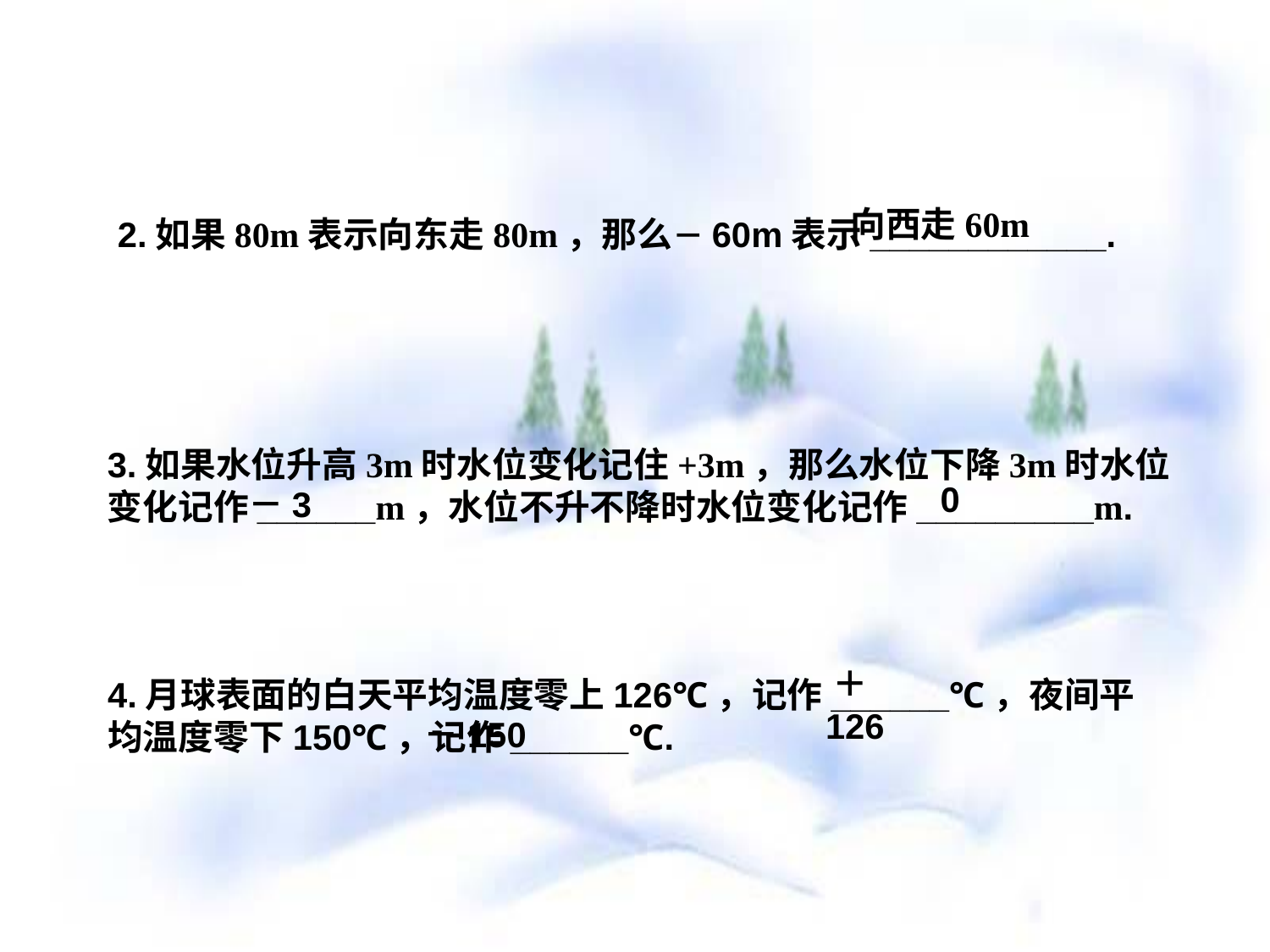

向西走60m
2.如果80m表示向东走80m，那么－60m表示____________.
3.如果水位升高3m时水位变化记住+3m，那么水位下降3m时水位变化记作______m，水位不升不降时水位变化记作_________m.
0
－3
＋126
4.月球表面的白天平均温度零上126℃，记作______℃，夜间平均温度零下150℃，记作______℃.
－150